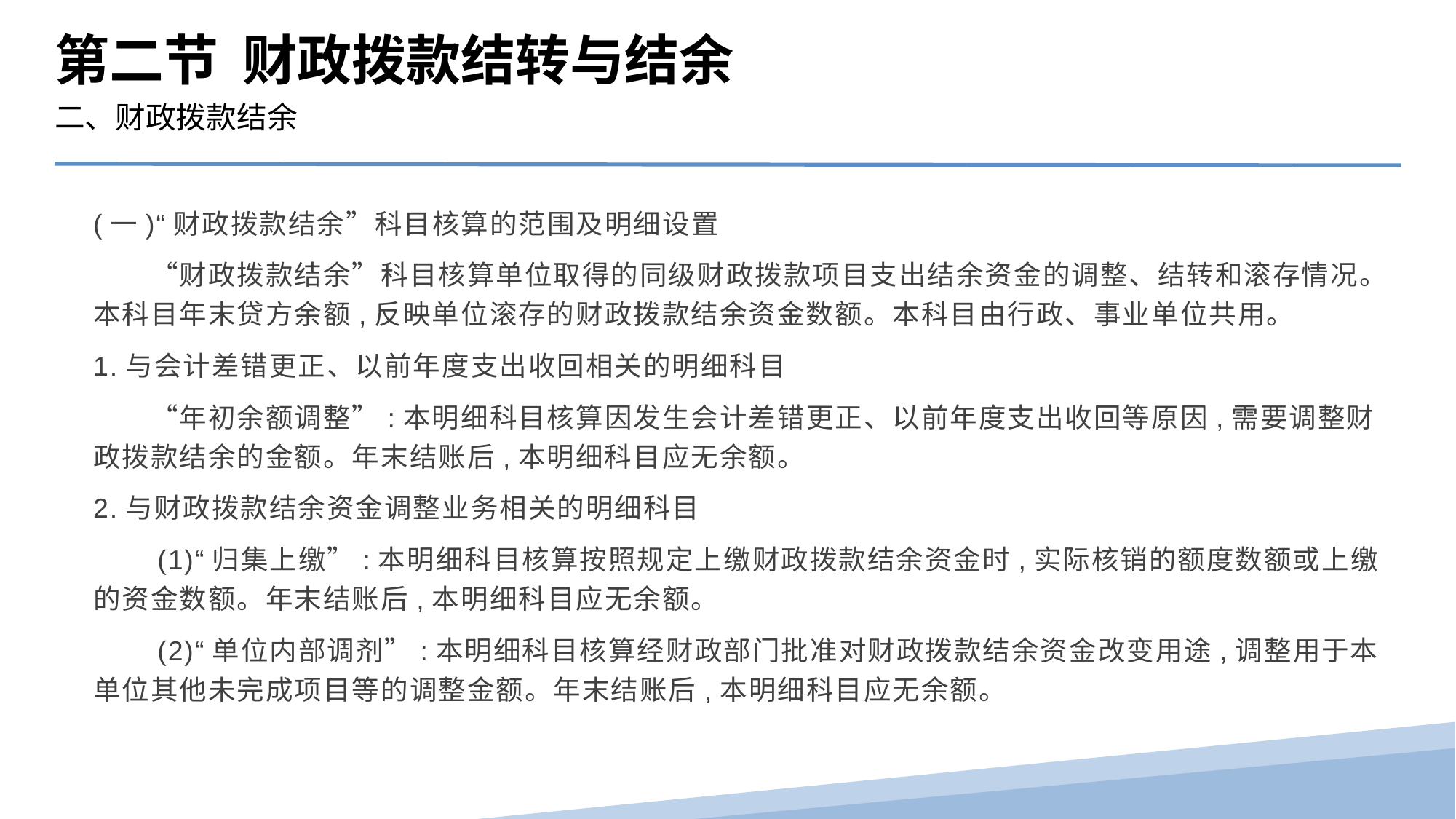

第二节  财政拨款结转与结余
二、财政拨款结余
(一)“财政拨款结余”科目核算的范围及明细设置
　　“财政拨款结余”科目核算单位取得的同级财政拨款项目支出结余资金的调整、结转和滚存情况。本科目年末贷方余额,反映单位滚存的财政拨款结余资金数额。本科目由行政、事业单位共用。
1.与会计差错更正、以前年度支出收回相关的明细科目
　　“年初余额调整”:本明细科目核算因发生会计差错更正、以前年度支出收回等原因,需要调整财政拨款结余的金额。年末结账后,本明细科目应无余额。
2.与财政拨款结余资金调整业务相关的明细科目
　　(1)“归集上缴”:本明细科目核算按照规定上缴财政拨款结余资金时,实际核销的额度数额或上缴的资金数额。年末结账后,本明细科目应无余额。
　　(2)“单位内部调剂”:本明细科目核算经财政部门批准对财政拨款结余资金改变用途,调整用于本单位其他未完成项目等的调整金额。年末结账后,本明细科目应无余额。